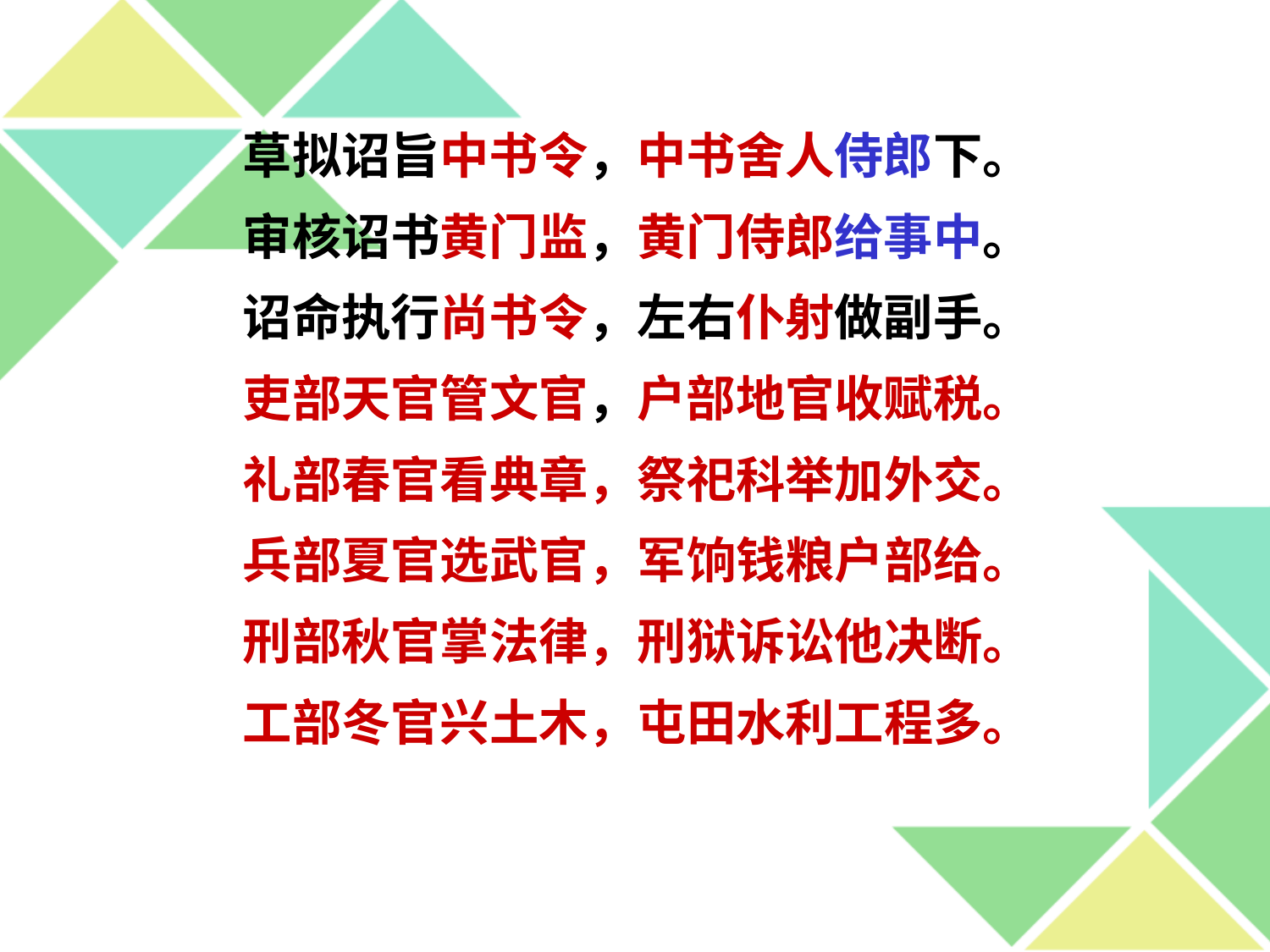

草拟诏旨中书令，中书舍人侍郎下。
审核诏书黄门监，黄门侍郎给事中。
诏命执行尚书令，左右仆射做副手。
吏部天官管文官，户部地官收赋税。
礼部春官看典章，祭祀科举加外交。
兵部夏官选武官，军饷钱粮户部给。
刑部秋官掌法律，刑狱诉讼他决断。
工部冬官兴土木，屯田水利工程多。